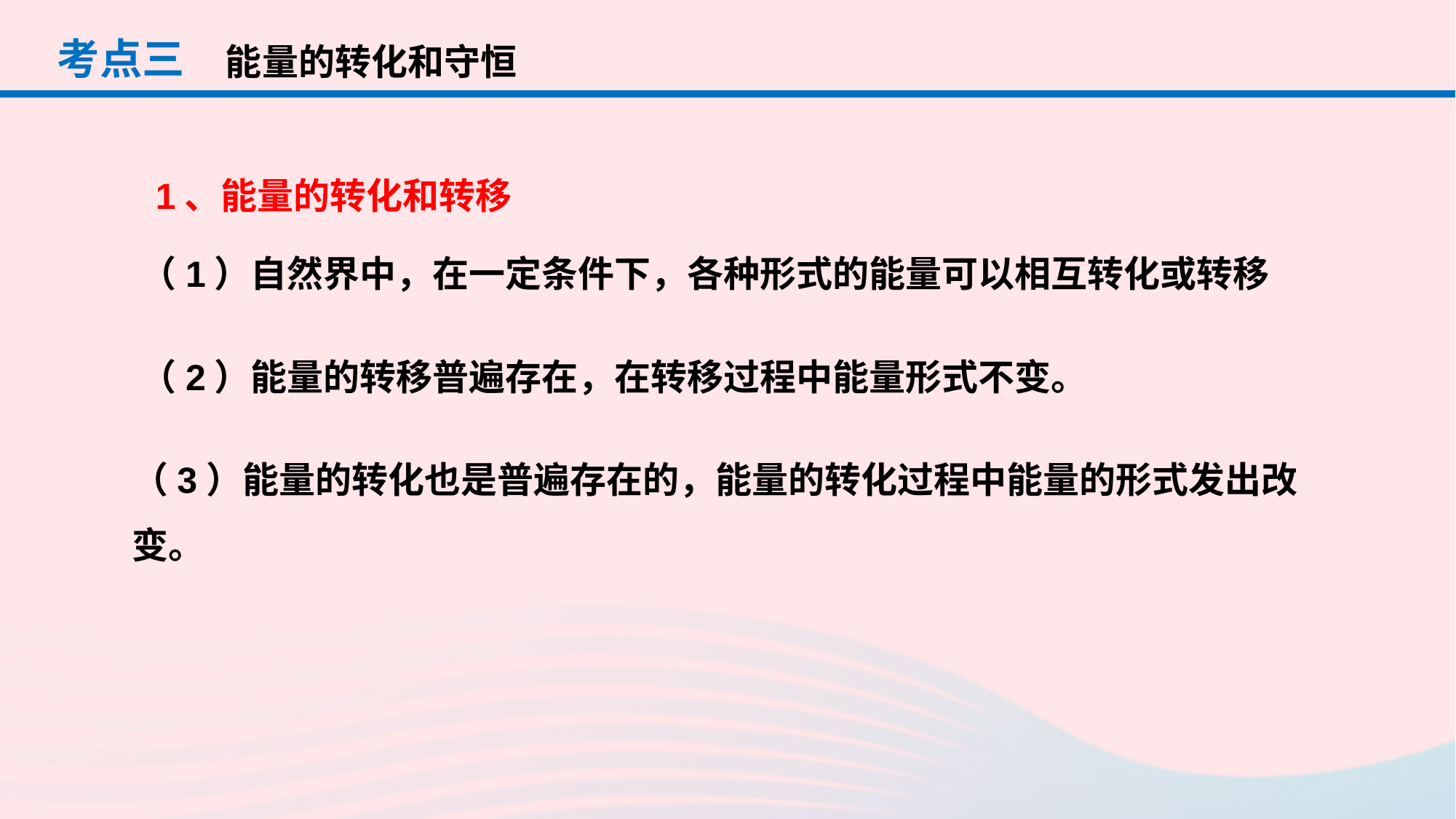

考点三
能量的转化和守恒
1、能量的转化和转移
（1）自然界中，在一定条件下，各种形式的能量可以相互转化或转移
（2）能量的转移普遍存在，在转移过程中能量形式不变。

（3）能量的转化也是普遍存在的，能量的转化过程中能量的形式发出改变。